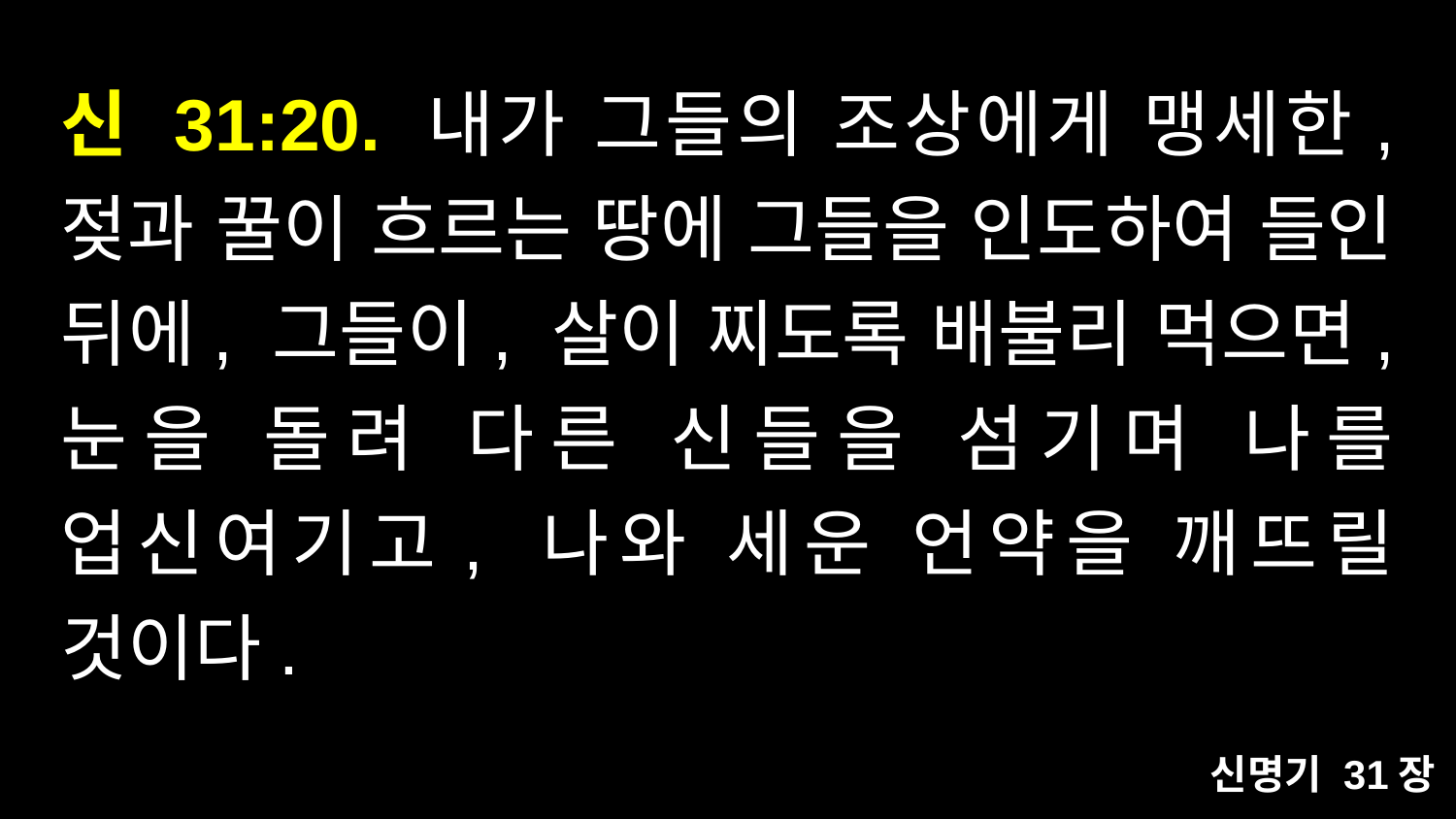

# 신 31:20. 내가 그들의 조상에게 맹세한, 젖과 꿀이 흐르는 땅에 그들을 인도하여 들인 뒤에, 그들이, 살이 찌도록 배불리 먹으면, 눈을 돌려 다른 신들을 섬기며 나를 업신여기고, 나와 세운 언약을 깨뜨릴 것이다.
신명기 31장